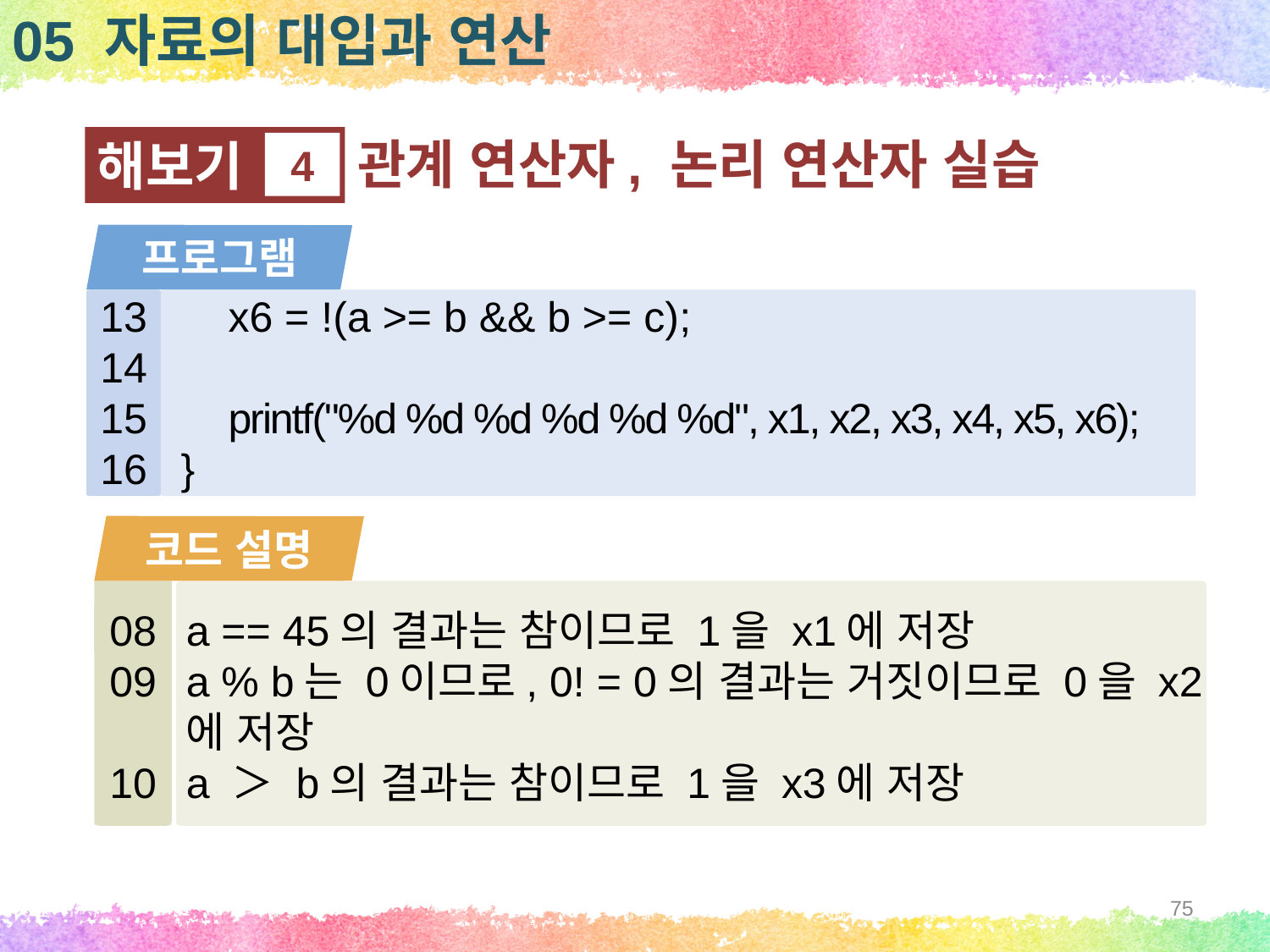

05 자료의 대입과 연산
관계 연산자, 논리 연산자 실습
해보기
4
프로그램
13
14
15
16
    x6 = !(a >= b && b >= c);

    printf("%d %d %d %d %d %d", x1, x2, x3, x4, x5, x6);
}
코드 설명

08
09

10
a == 45의 결과는 참이므로 1을 x1에 저장
a % b는 0이므로, 0! = 0의 결과는 거짓이므로 0을 x2에 저장
a ＞ b의 결과는 참이므로 1을 x3에 저장
75